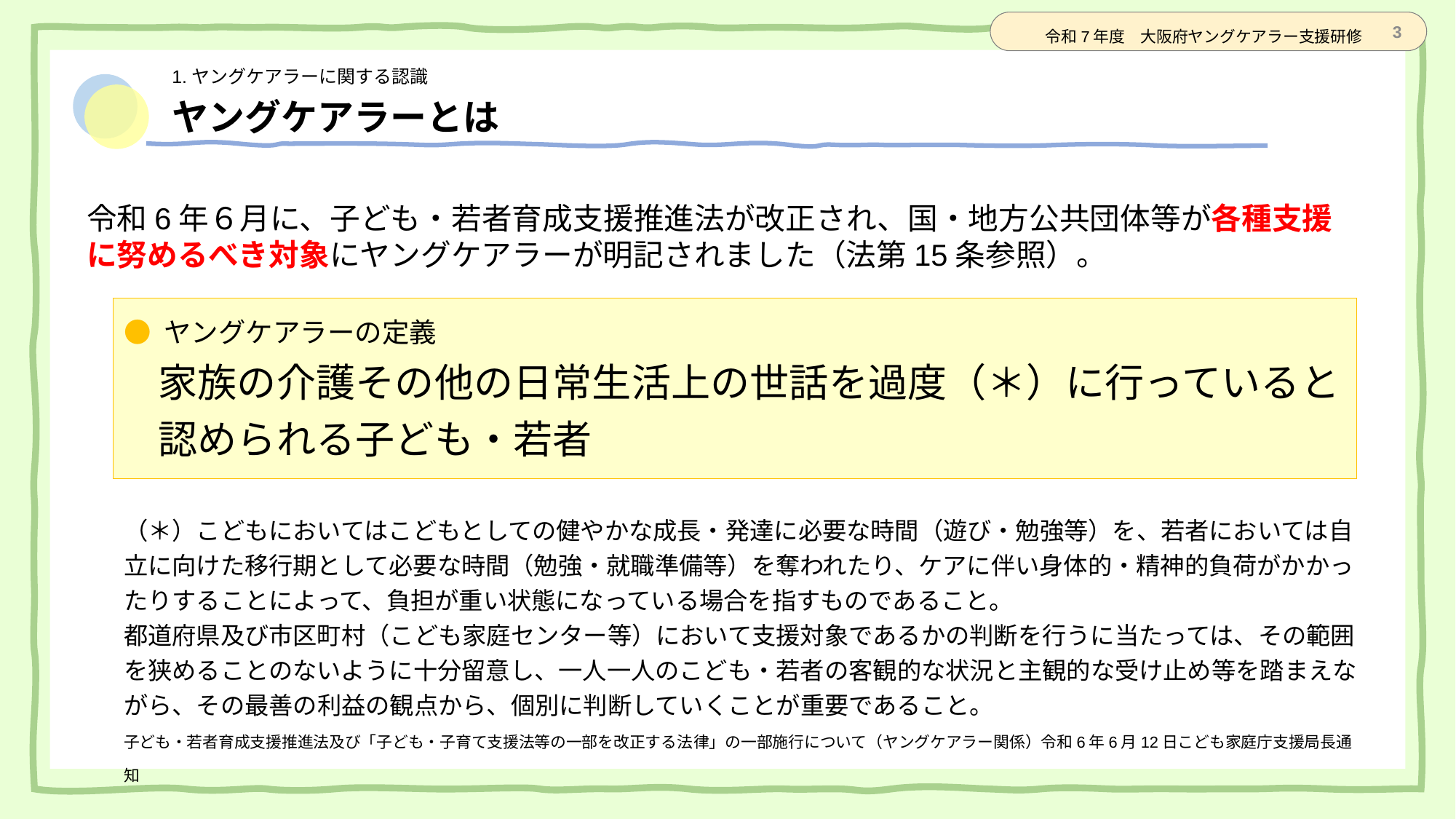

3
# ヤングケアラーとは
令和6年６月に、子ども・若者育成支援推進法が改正され、国・地方公共団体等が各種支援に努めるべき対象にヤングケアラーが明記されました（法第15条参照）。
● ヤングケアラーの定義
家族の介護その他の日常生活上の世話を過度（＊）に行っていると
認められる子ども・若者
（＊）こどもにおいてはこどもとしての健やかな成長・発達に必要な時間（遊び・勉強等）を、若者においては自立に向けた移行期として必要な時間（勉強・就職準備等）を奪われたり、ケアに伴い身体的・精神的負荷がかかったりすることによって、負担が重い状態になっている場合を指すものであること。
都道府県及び市区町村（こども家庭センター等）において支援対象であるかの判断を行うに当たっては、その範囲を狭めることのないように十分留意し、一人一人のこども・若者の客観的な状況と主観的な受け止め等を踏まえながら、その最善の利益の観点から、個別に判断していくことが重要であること。

子ども・若者育成支援推進法及び「子ども・子育て支援法等の一部を改正する法律」の一部施行について（ヤングケアラー関係）令和6年6月12日こども家庭庁支援局長通知